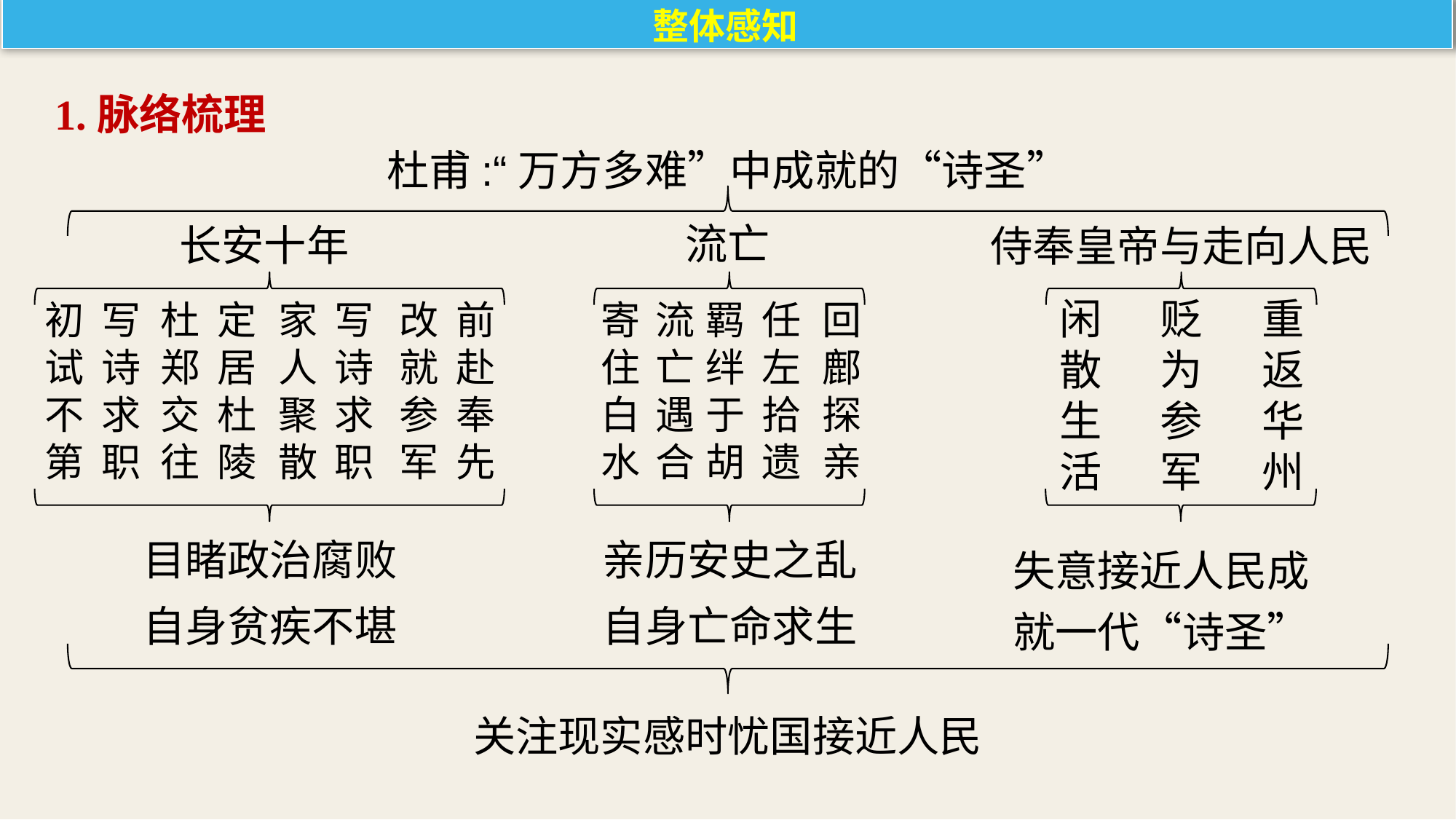

整体感知

1.脉络梳理
杜甫:“万方多难”中成就的“诗圣”

流亡
长安十年
侍奉皇帝与走向人民

闲
散
生
活
贬
为
参
军
重
返
华
州
初
试
不
第
写
诗
求
职
杜
郑
交
往
定
居
杜
陵
家
人
聚
散
写
诗
求
职
改
就
参
军
前
赴
奉
先
寄
住
白
水
流
亡
遇
合
羁
绊
于
胡
任
左
拾
遗
回
鄜
探
亲

目睹政治腐败
自身贫疾不堪
亲历安史之乱
自身亡命求生
失意接近人民成
就一代“诗圣”
关注现实感时忧国接近人民